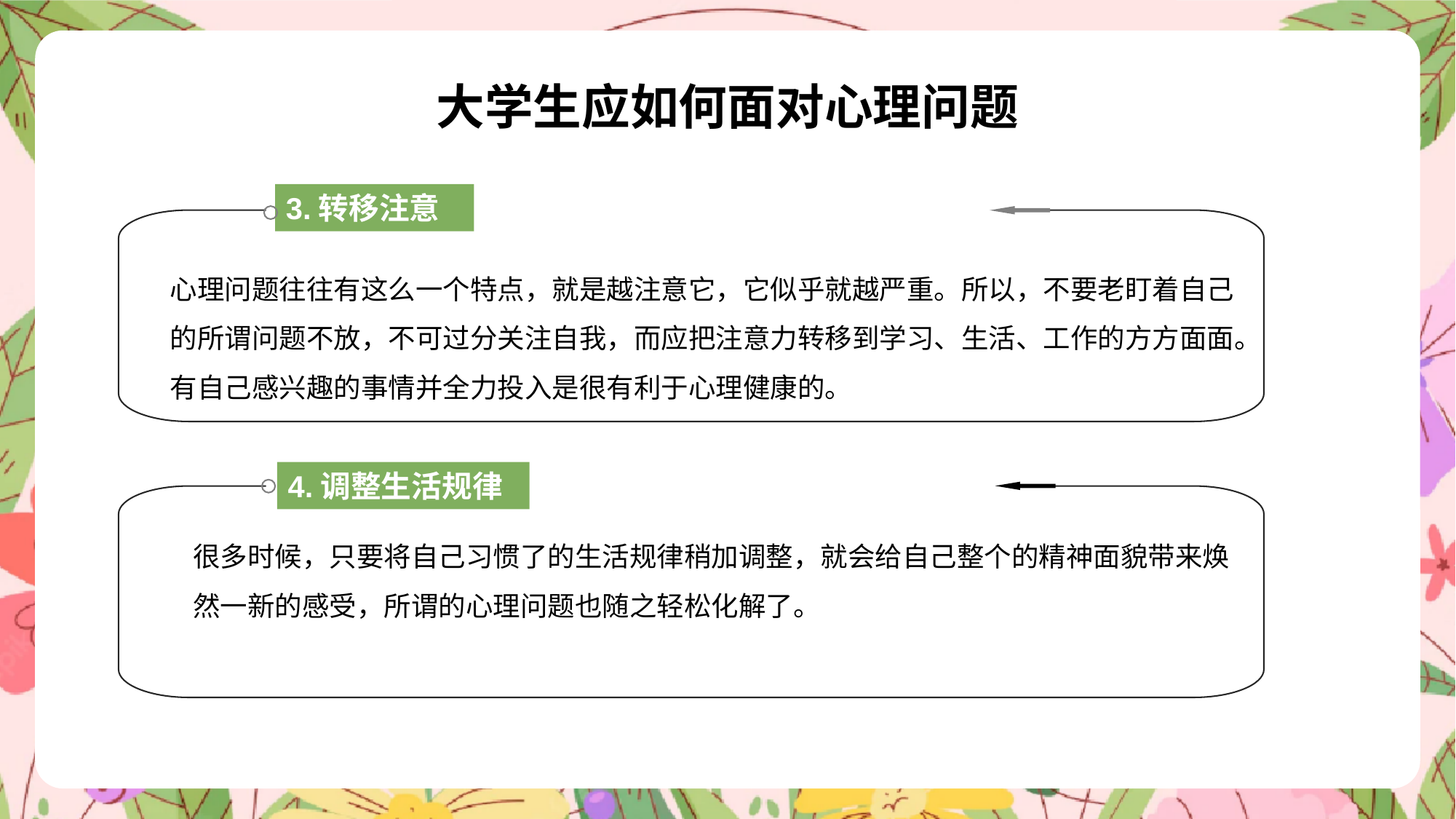

大学生应如何面对心理问题
3.转移注意

心理问题往往有这么一个特点，就是越注意它，它似乎就越严重。所以，不要老盯着自己的所谓问题不放，不可过分关注自我，而应把注意力转移到学习、生活、工作的方方面面。有自己感兴趣的事情并全力投入是很有利于心理健康的。
4.调整生活规律

很多时候，只要将自己习惯了的生活规律稍加调整，就会给自己整个的精神面貌带来焕然一新的感受，所谓的心理问题也随之轻松化解了。